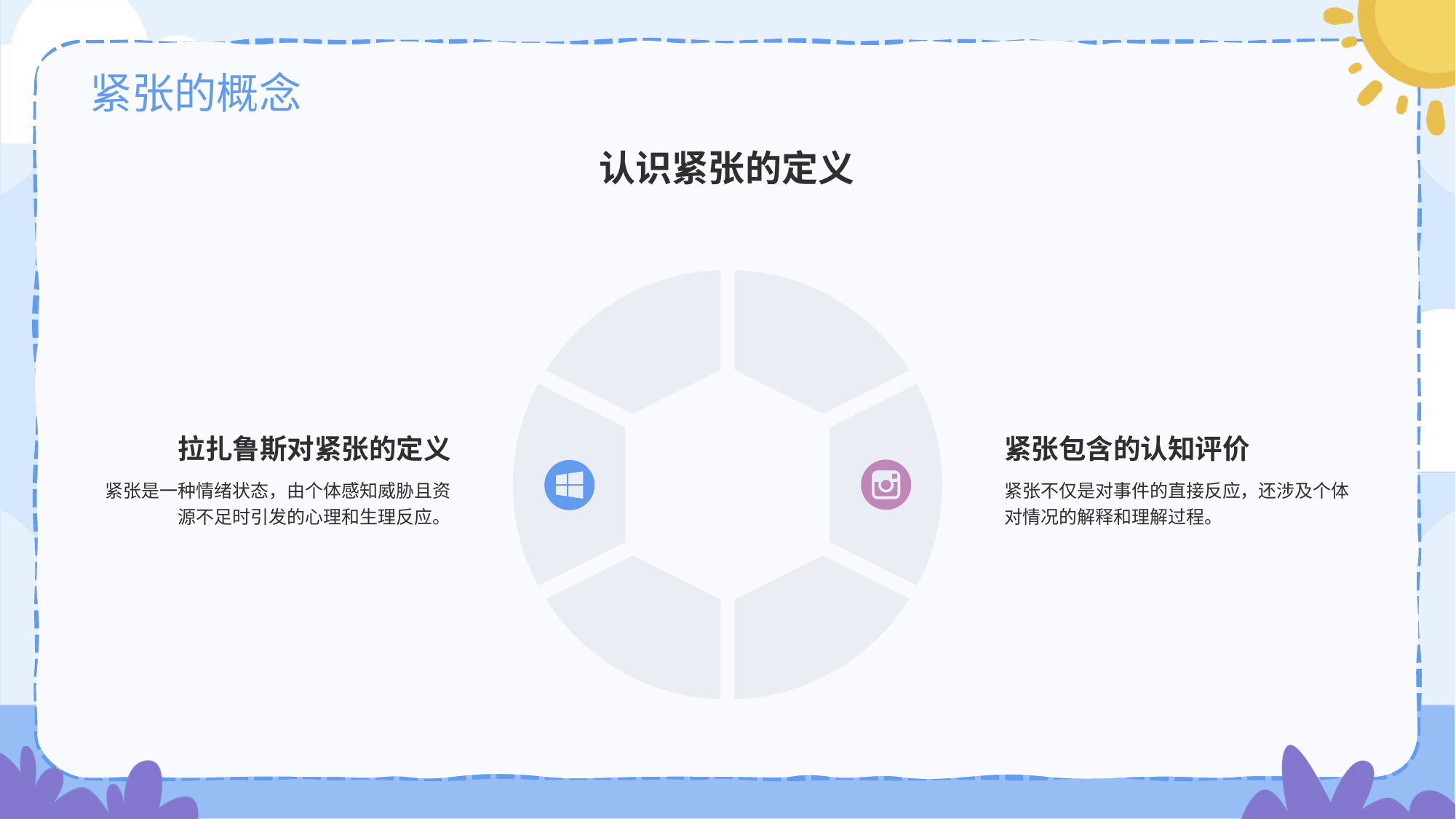

# 紧张的概念
认识紧张的定义

拉扎鲁斯对紧张的定义
紧张是一种情绪状态，由个体感知威胁且资源不足时引发的心理和生理反应。

紧张包含的认知评价
紧张不仅是对事件的直接反应，还涉及个体对情况的解释和理解过程。